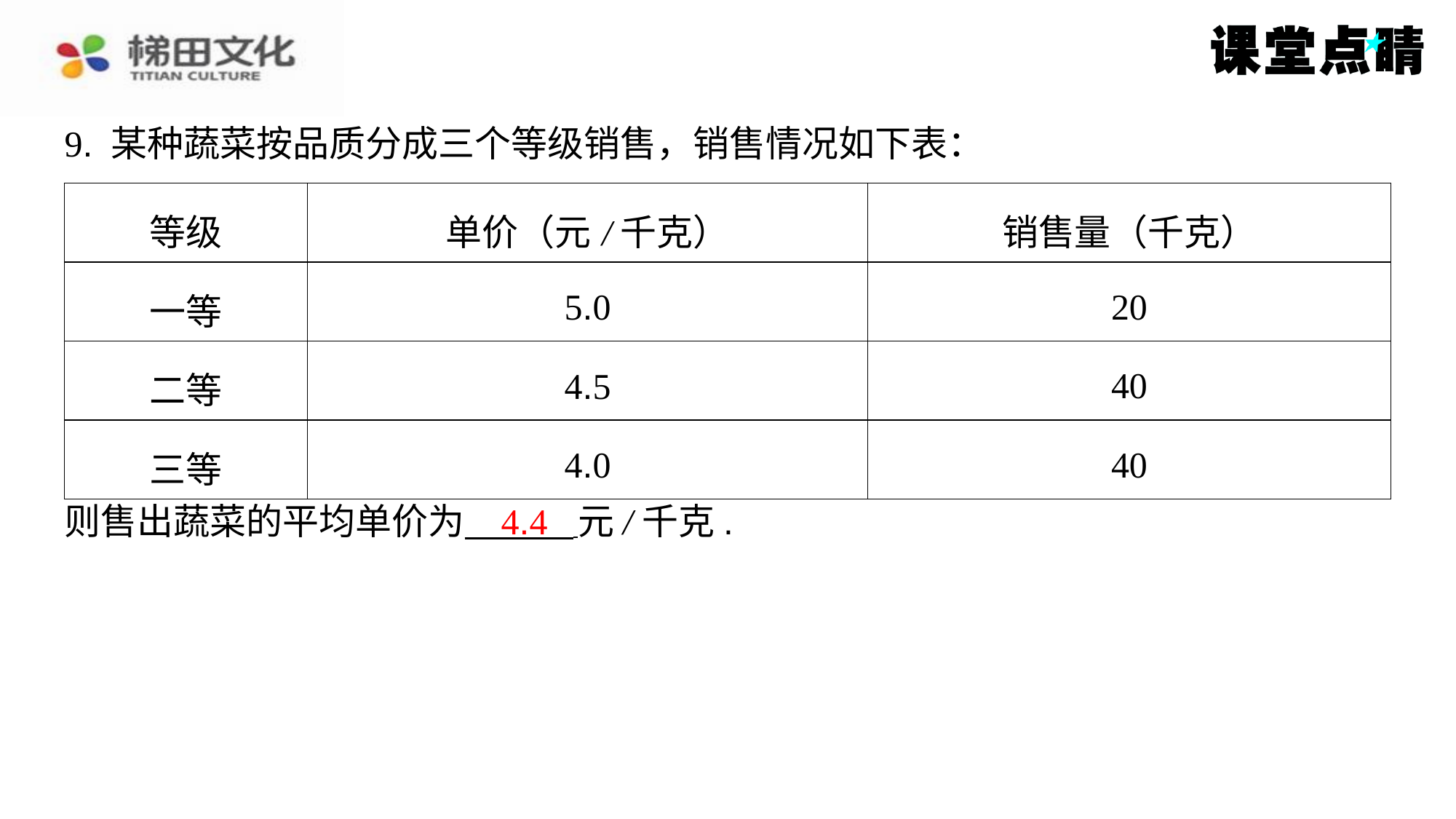

9. 某种蔬菜按品质分成三个等级销售，销售情况如下表：
| 等级 | 单价（元/千克） | 销售量（千克） |
| --- | --- | --- |
| 一等 | 5.0 | 20 |
| 二等 | 4.5 | 40 |
| 三等 | 4.0 | 40 |
4.4
则售出蔬菜的平均单价为                 元/千克.